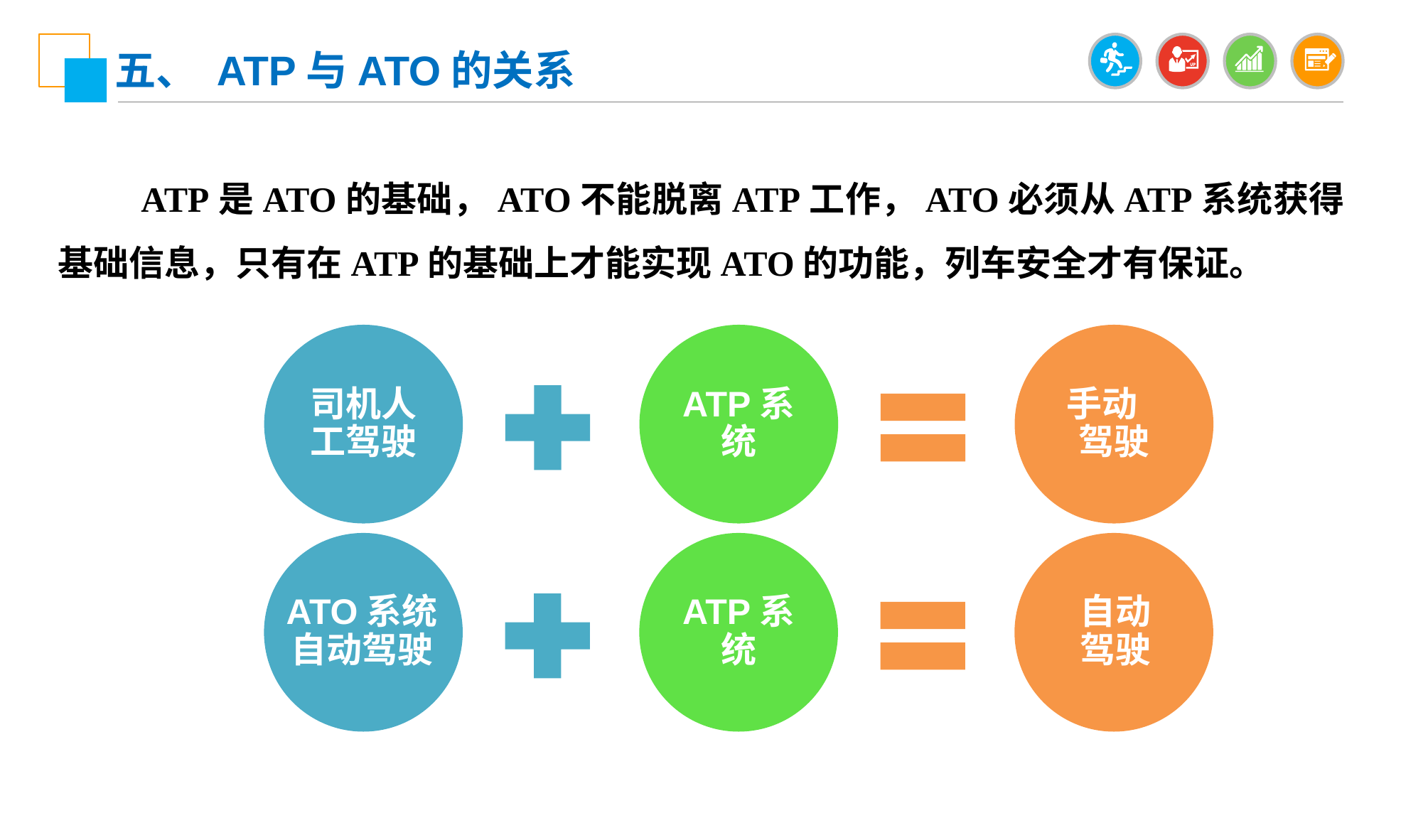

五、 ATP与ATO的关系
         ATP是ATO的基础，ATO不能脱离ATP工作，ATO必须从ATP系统获得基础信息，只有在ATP的基础上才能实现ATO的功能，列车安全才有保证。

司机人工驾驶

ATP系统

手动    驾驶

ATO系统自动驾驶

ATP系统

自动 驾驶